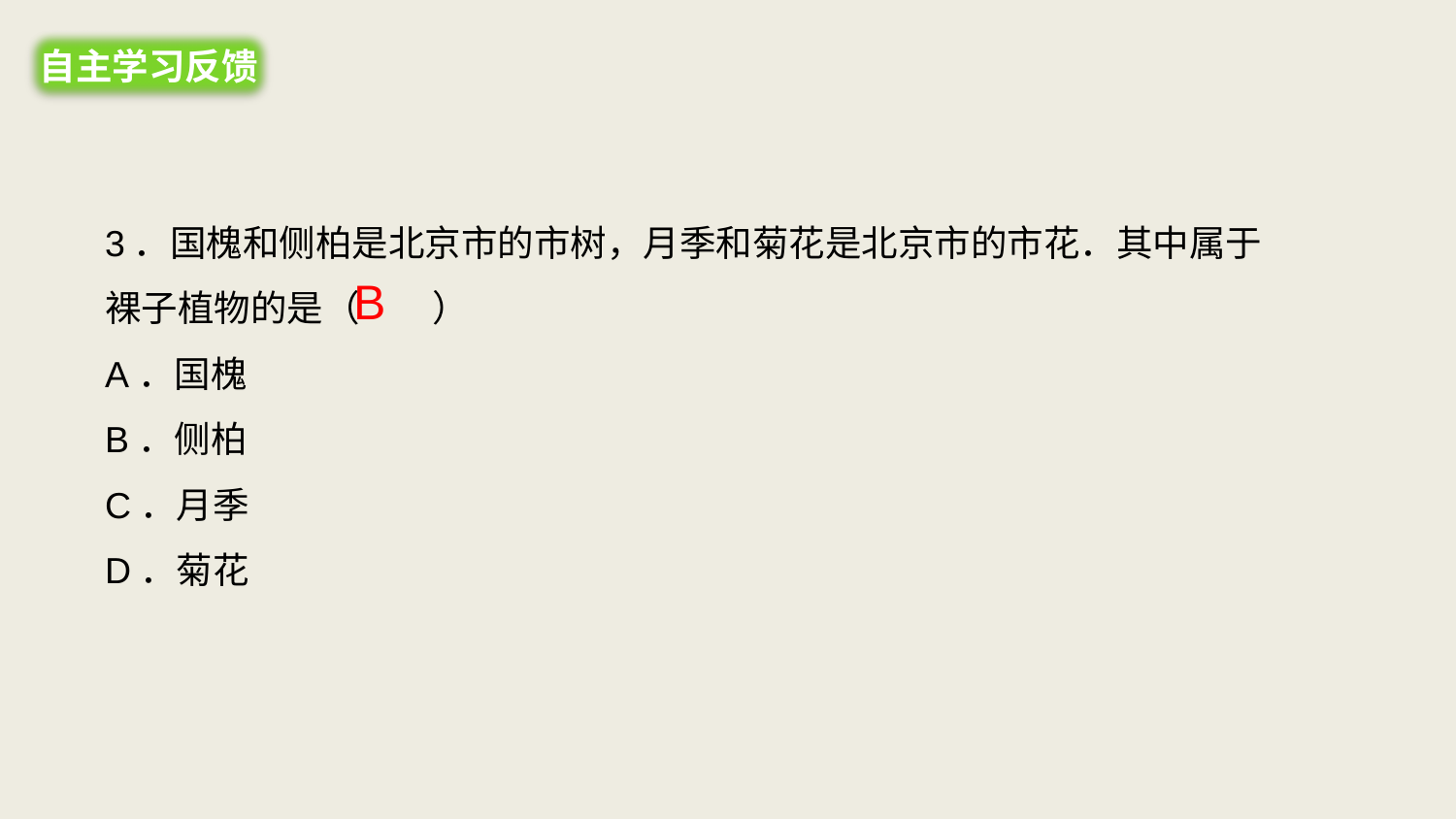

自主学习反馈
3．国槐和侧柏是北京市的市树，月季和菊花是北京市的市花．其中属于裸子植物的是（　　）
A．国槐
B．侧柏
C．月季
D．菊花
B